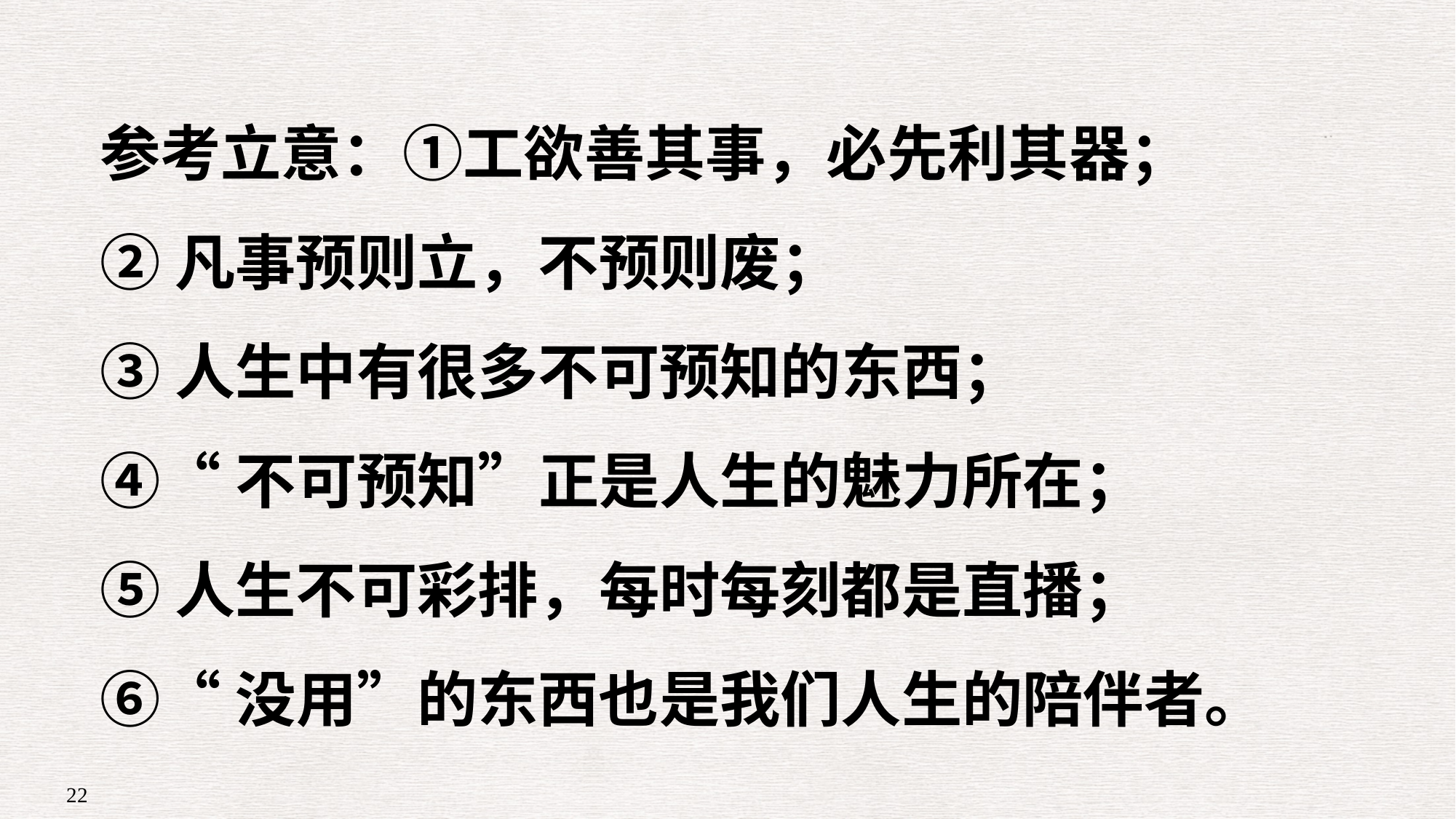

参考立意：①工欲善其事，必先利其器；
②凡事预则立，不预则废；
③人生中有很多不可预知的东西；
④“不可预知”正是人生的魅力所在；
⑤人生不可彩排，每时每刻都是直播；
⑥“没用”的东西也是我们人生的陪伴者。